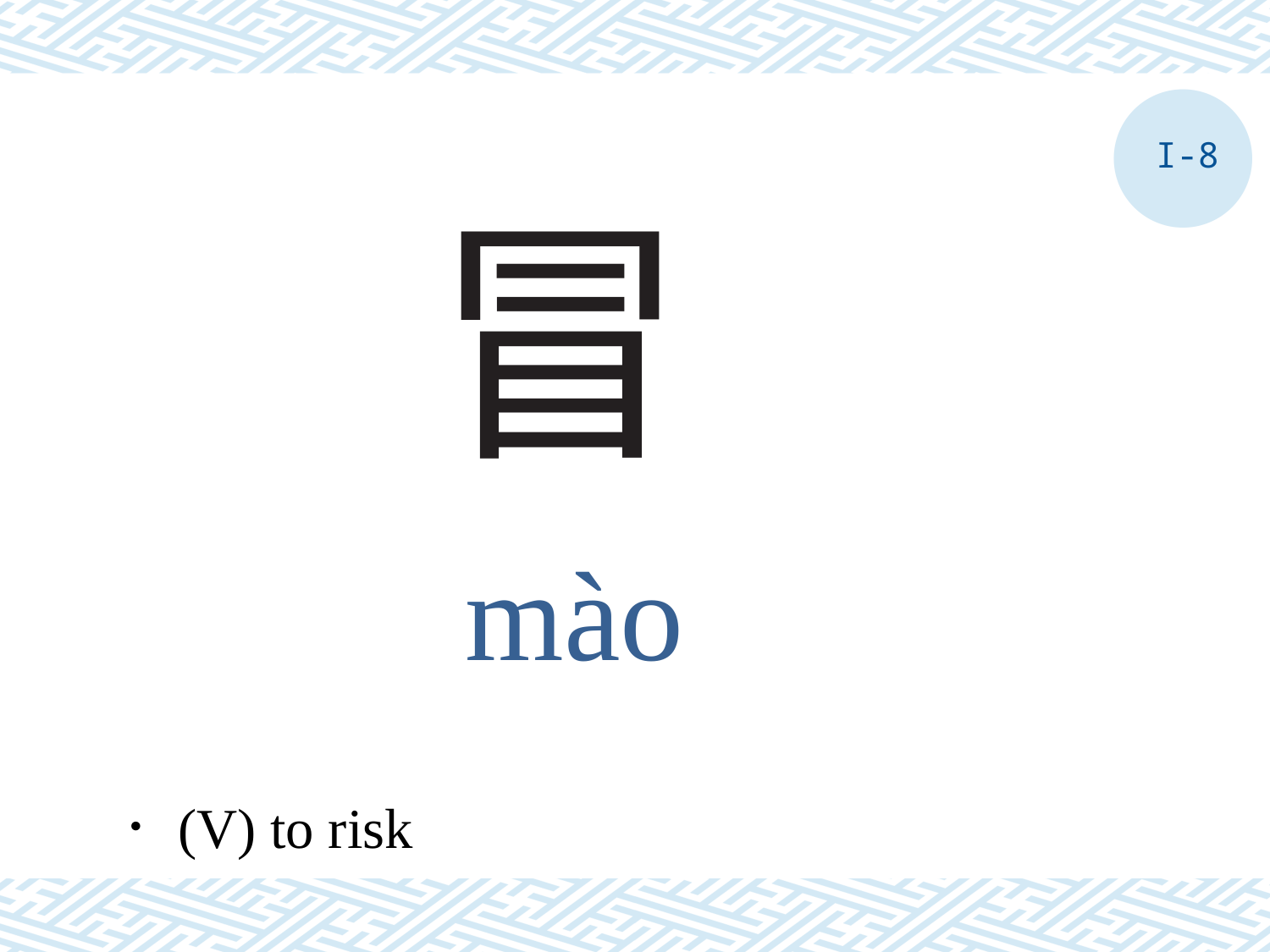

I-8

# 冒
mào
．(V) to risk